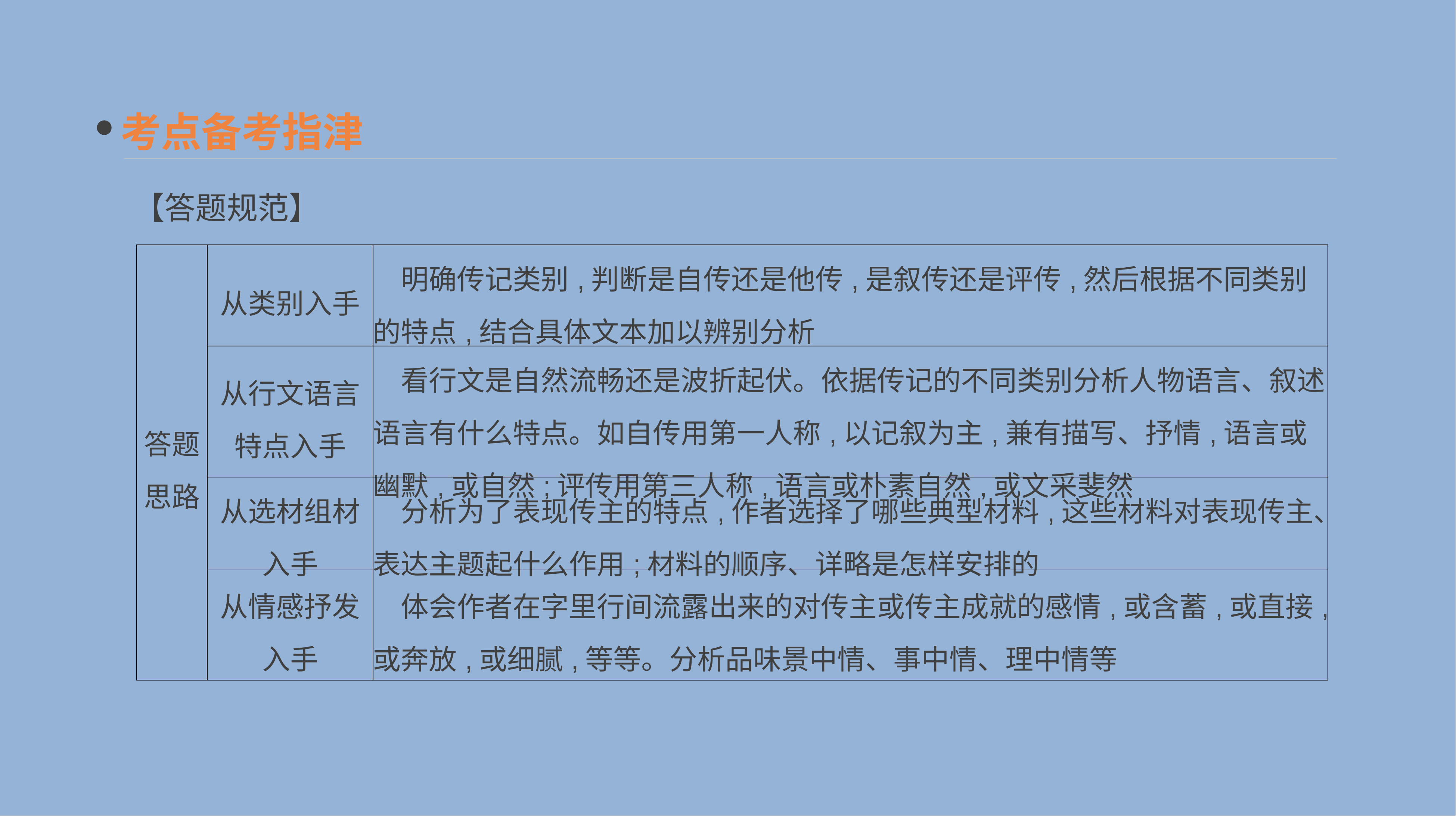

考点备考指津

【答题规范】
| 答题 思路 | 从类别入手 | 明确传记类别,判断是自传还是他传,是叙传还是评传,然后根据不同类别的特点,结合具体文本加以辨别分析 |
| --- | --- | --- |
|  | 从行文语言特点入手 | 看行文是自然流畅还是波折起伏。依据传记的不同类别分析人物语言、叙述语言有什么特点。如自传用第一人称,以记叙为主,兼有描写、抒情,语言或幽默,或自然;评传用第三人称,语言或朴素自然,或文采斐然 |
|  | 从选材组材入手 | 分析为了表现传主的特点,作者选择了哪些典型材料,这些材料对表现传主、表达主题起什么作用;材料的顺序、详略是怎样安排的 |
|  | 从情感抒发入手 | 体会作者在字里行间流露出来的对传主或传主成就的感情,或含蓄,或直接,或奔放,或细腻,等等。分析品味景中情、事中情、理中情等 |